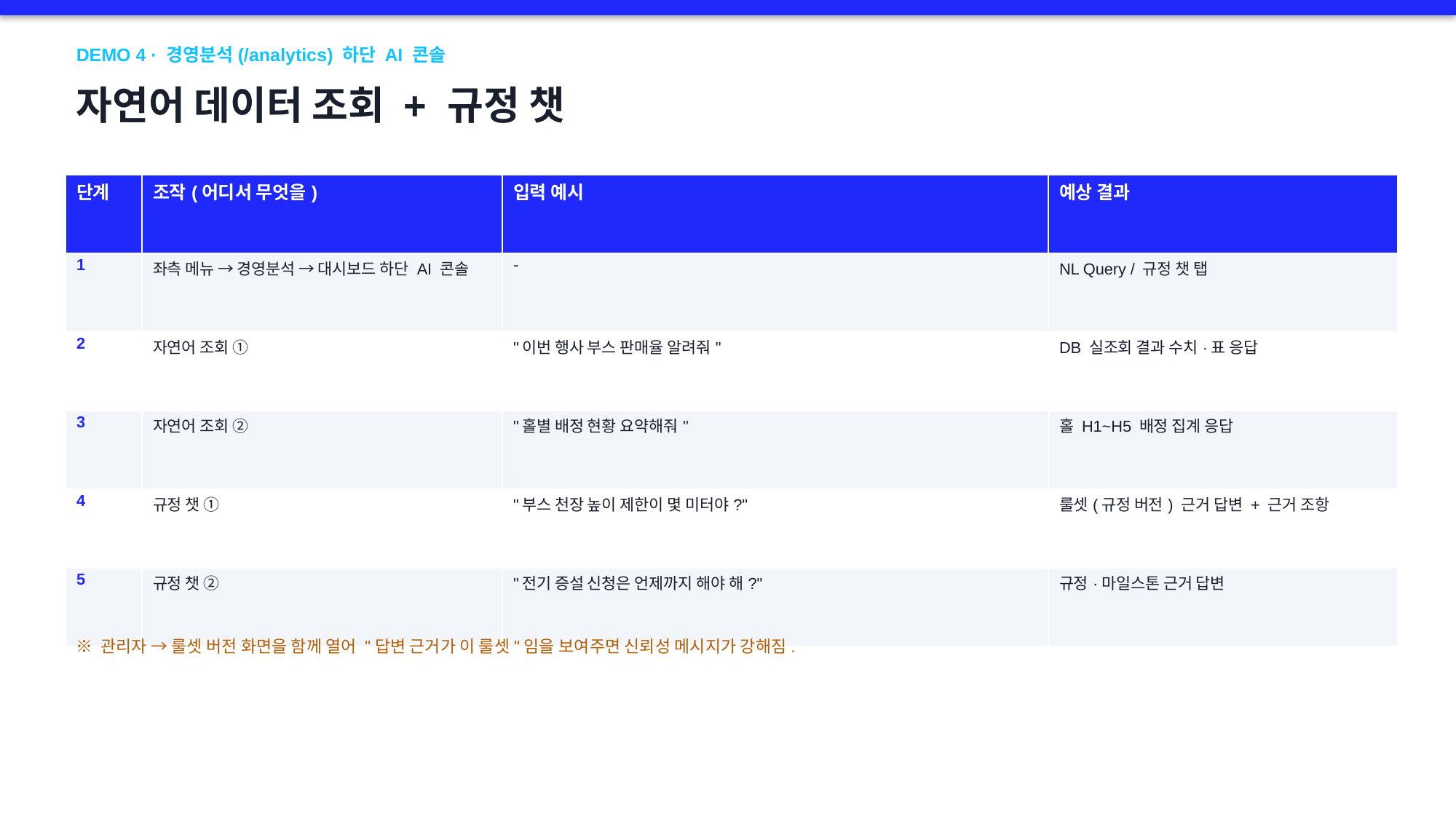

DEMO 4 · 경영분석(/analytics) 하단 AI 콘솔
자연어 데이터 조회 + 규정 챗
| 단계 | 조작(어디서 무엇을) | 입력 예시 | 예상 결과 |
| --- | --- | --- | --- |
| 1 | 좌측 메뉴 → 경영분석 → 대시보드 하단 AI 콘솔 | - | NL Query / 규정 챗 탭 |
| 2 | 자연어 조회 ① | "이번 행사 부스 판매율 알려줘" | DB 실조회 결과 수치·표 응답 |
| 3 | 자연어 조회 ② | "홀별 배정 현황 요약해줘" | 홀 H1~H5 배정 집계 응답 |
| 4 | 규정 챗 ① | "부스 천장 높이 제한이 몇 미터야?" | 룰셋(규정 버전) 근거 답변 + 근거 조항 |
| 5 | 규정 챗 ② | "전기 증설 신청은 언제까지 해야 해?" | 규정·마일스톤 근거 답변 |
※ 관리자 → 룰셋 버전 화면을 함께 열어 "답변 근거가 이 룰셋"임을 보여주면 신뢰성 메시지가 강해짐.